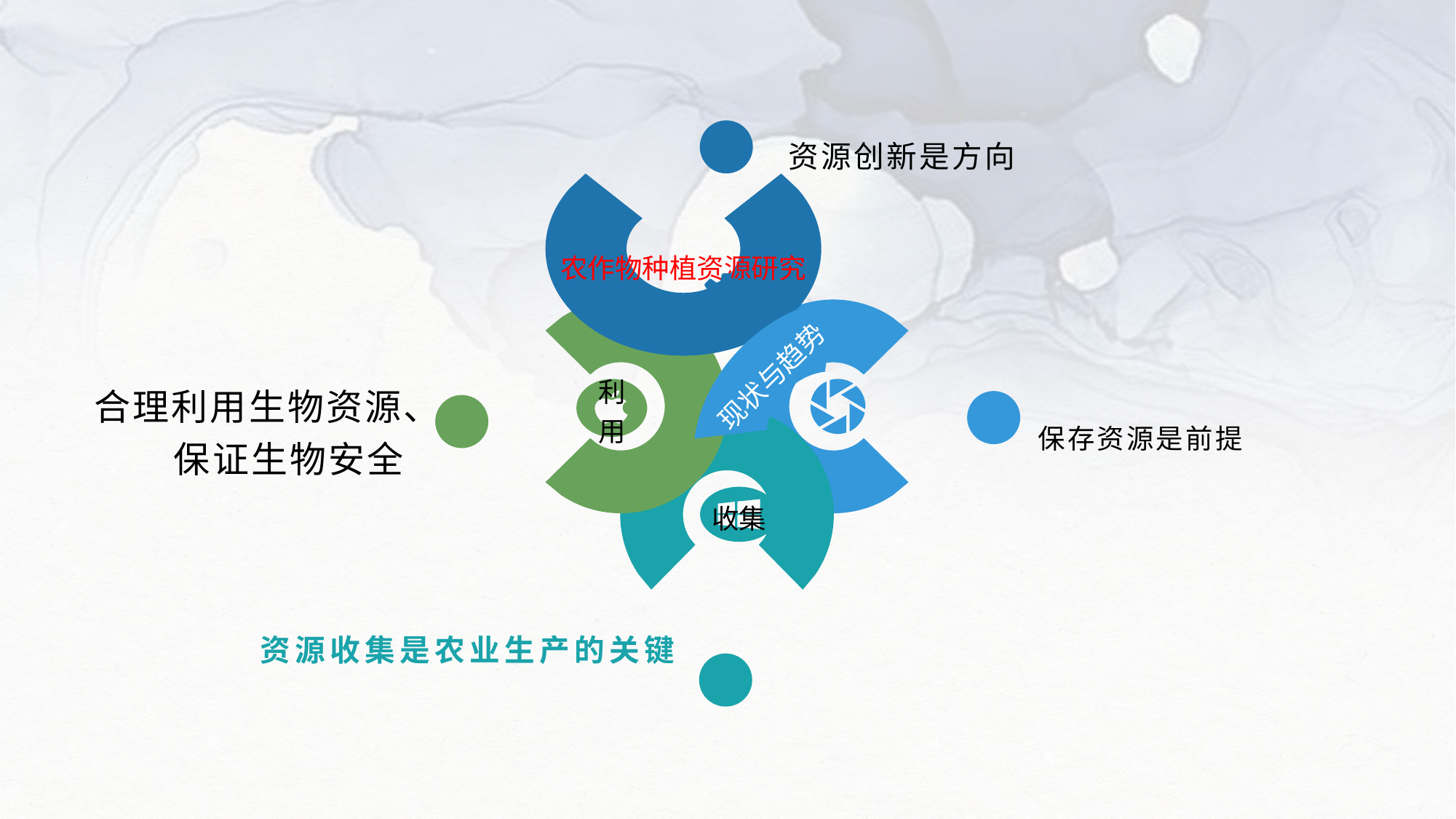

资源创新是方向
农作物种植资源研究

现状与趋势
合理利用生物资源、保证生物安全

利用

保存资源是前提
收集
资源收集是农业生产的关键